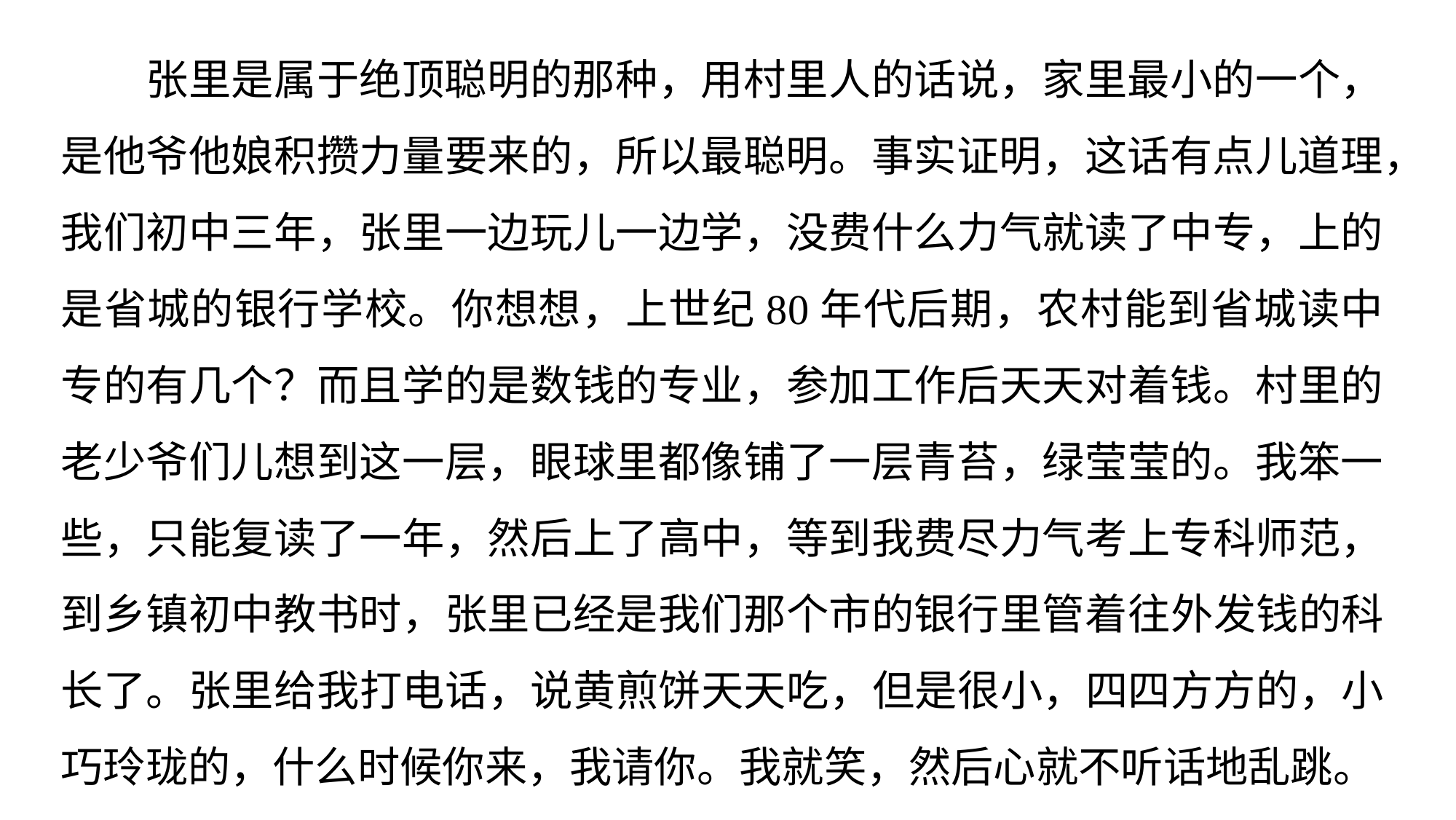

张里是属于绝顶聪明的那种，用村里人的话说，家里最小的一个，是他爷他娘积攒力量要来的，所以最聪明。事实证明，这话有点儿道理，我们初中三年，张里一边玩儿一边学，没费什么力气就读了中专，上的是省城的银行学校。你想想，上世纪80年代后期，农村能到省城读中专的有几个？而且学的是数钱的专业，参加工作后天天对着钱。村里的老少爷们儿想到这一层，眼球里都像铺了一层青苔，绿莹莹的。我笨一些，只能复读了一年，然后上了高中，等到我费尽力气考上专科师范，到乡镇初中教书时，张里已经是我们那个市的银行里管着往外发钱的科长了。张里给我打电话，说黄煎饼天天吃，但是很小，四四方方的，小巧玲珑的，什么时候你来，我请你。我就笑，然后心就不听话地乱跳。